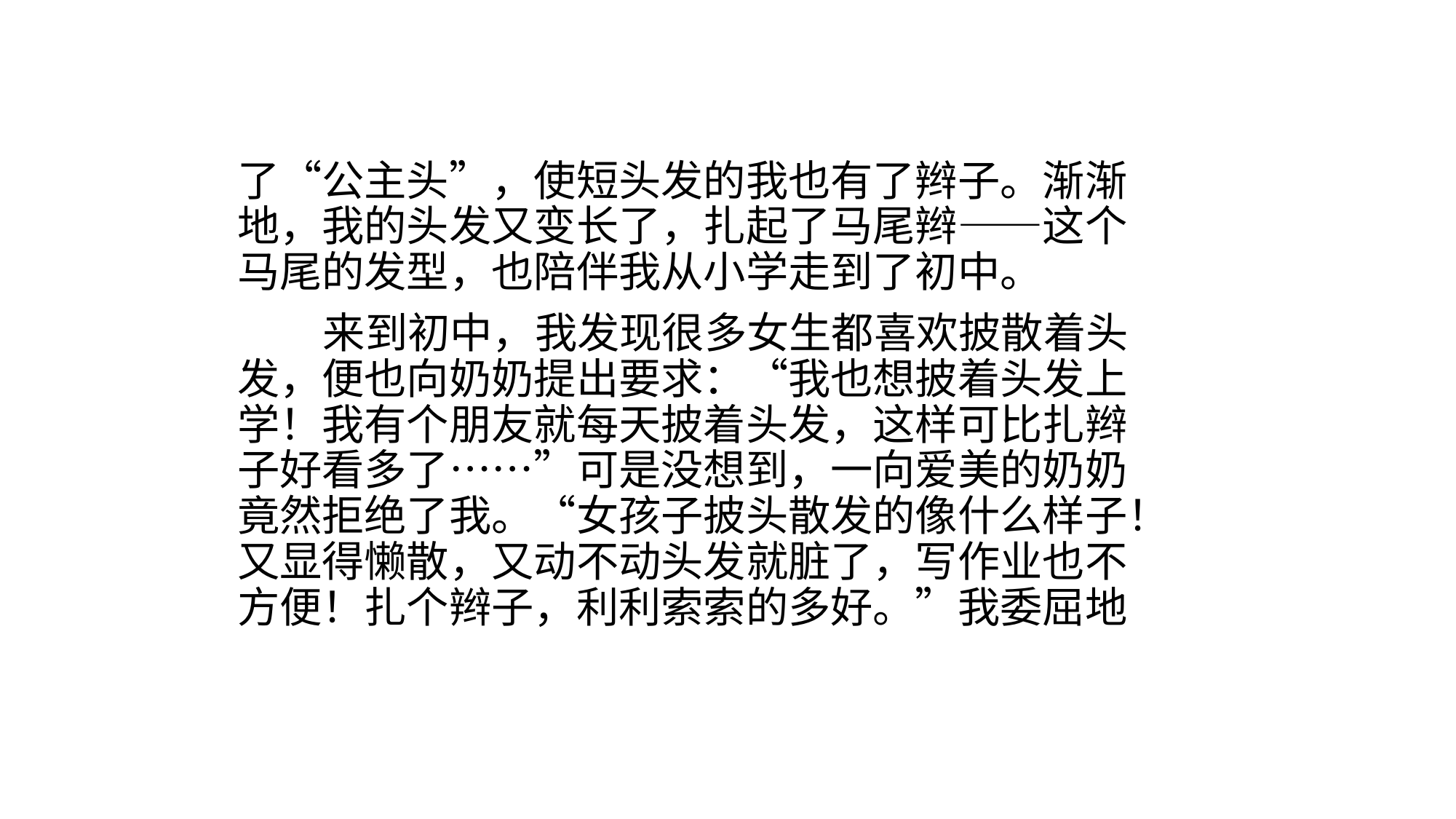

了“公主头”，使短头发的我也有了辫子。渐渐地，我的头发又变长了，扎起了马尾辫——这个马尾的发型，也陪伴我从小学走到了初中。
        来到初中，我发现很多女生都喜欢披散着头发，便也向奶奶提出要求：“我也想披着头发上学！我有个朋友就每天披着头发，这样可比扎辫子好看多了……”可是没想到，一向爱美的奶奶竟然拒绝了我。“女孩子披头散发的像什么样子！又显得懒散，又动不动头发就脏了，写作业也不方便！扎个辫子，利利索索的多好。”我委屈地